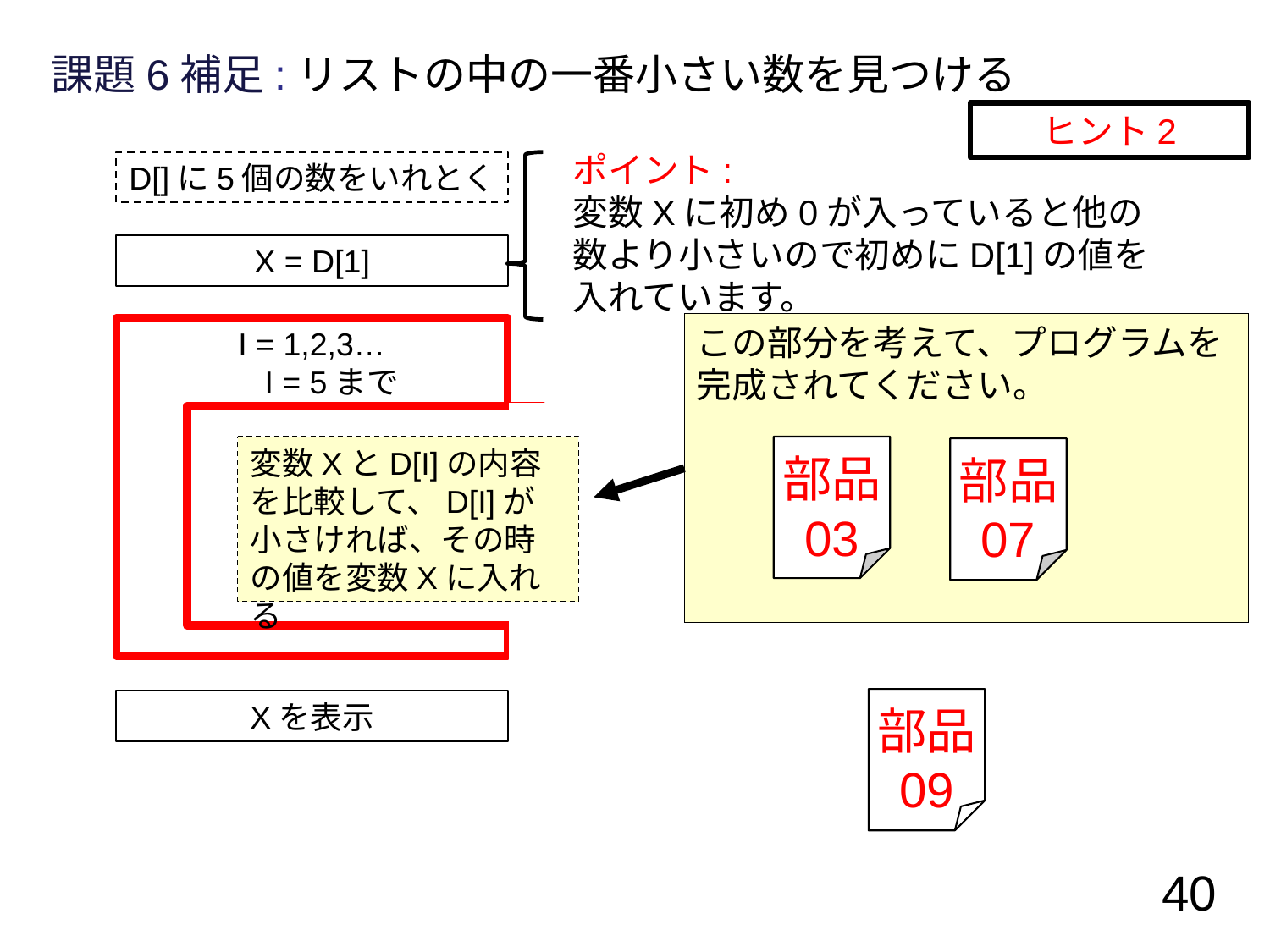

課題6補足:リストの中の一番小さい数を見つける
ヒント2
ポイント:
変数Xに初め0が入っていると他の数より小さいので初めにD[1]の値を入れています。
D[]に5個の数をいれとく

X = D[1]
この部分を考えて、プログラムを完成されてください。

I = 1,2,3…
　I = 5まで

変数XとD[I]の内容を比較して、D[I]が小さければ、その時の値を変数Xに入れる

部品
03

部品
07

部品
09
Xを表示
40